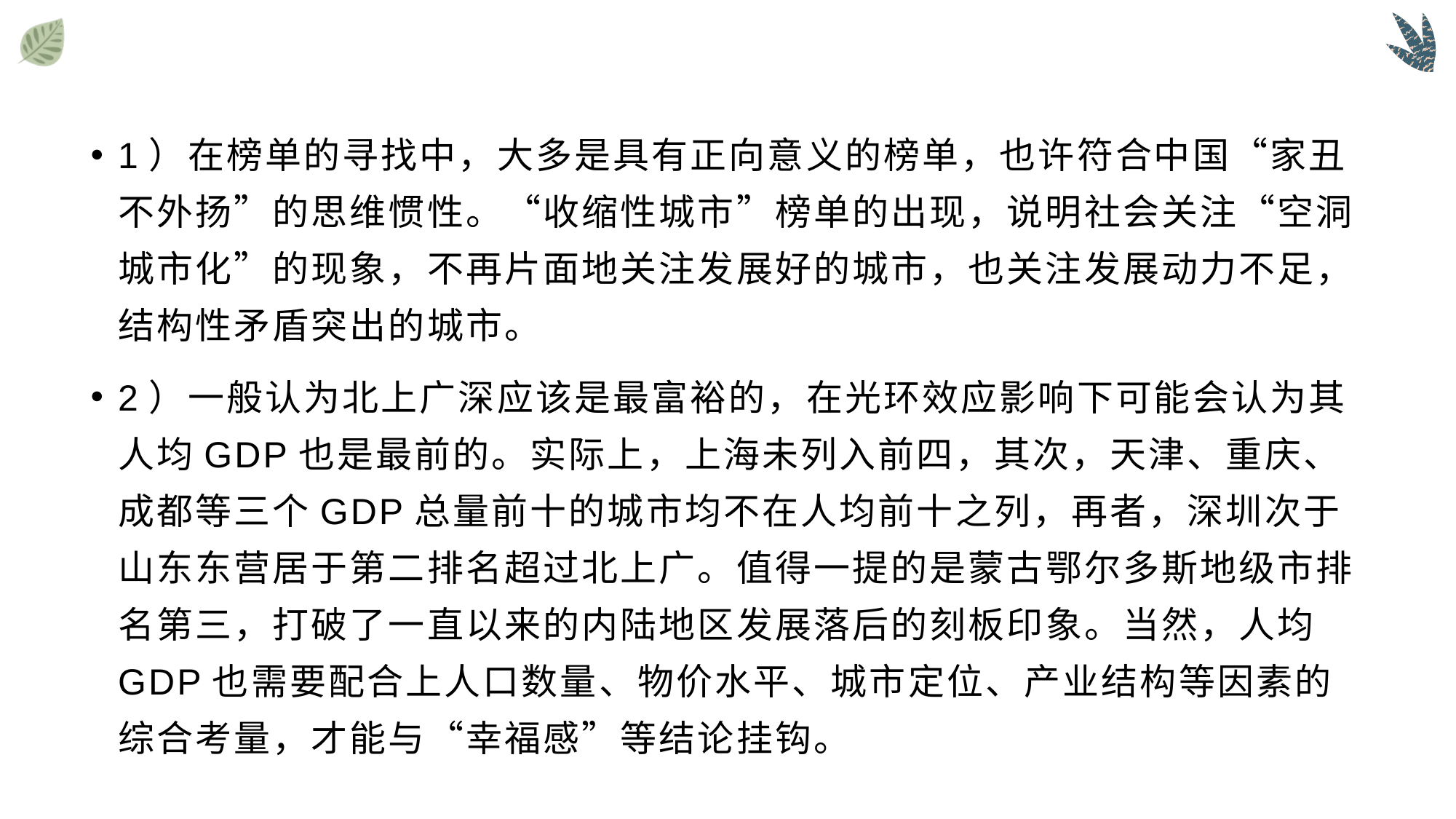

#
1）在榜单的寻找中，大多是具有正向意义的榜单，也许符合中国“家丑不外扬”的思维惯性。“收缩性城市”榜单的出现，说明社会关注“空洞城市化”的现象，不再片面地关注发展好的城市，也关注发展动力不足，结构性矛盾突出的城市。
2）一般认为北上广深应该是最富裕的，在光环效应影响下可能会认为其人均GDP也是最前的。实际上，上海未列入前四，其次，天津、重庆、成都等三个GDP总量前十的城市均不在人均前十之列，再者，深圳次于山东东营居于第二排名超过北上广。值得一提的是蒙古鄂尔多斯地级市排名第三，打破了一直以来的内陆地区发展落后的刻板印象。当然，人均GDP也需要配合上人口数量、物价水平、城市定位、产业结构等因素的综合考量，才能与“幸福感”等结论挂钩。